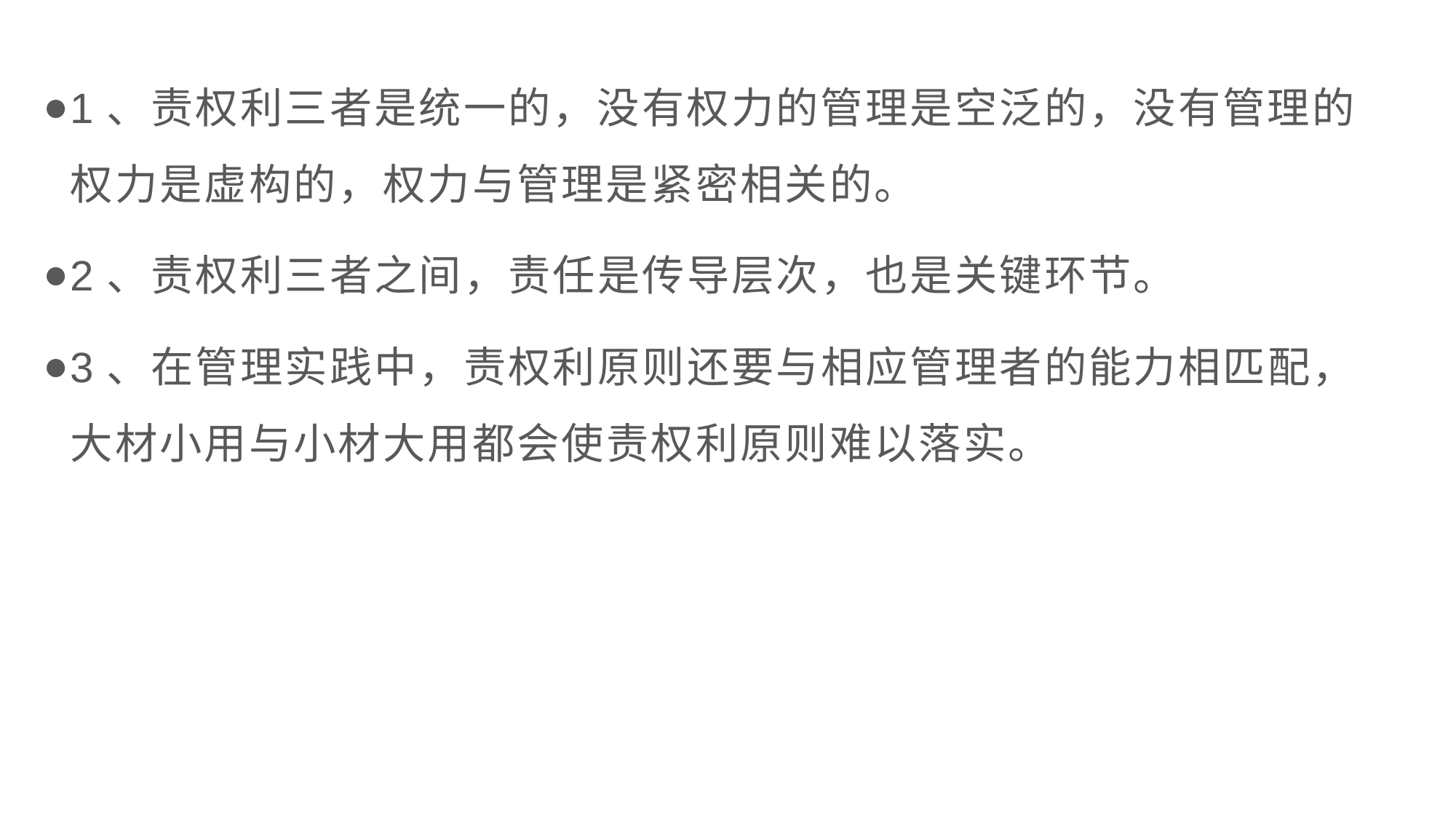

1、责权利三者是统一的，没有权力的管理是空泛的，没有管理的权力是虚构的，权力与管理是紧密相关的。
2、责权利三者之间，责任是传导层次，也是关键环节。
3、在管理实践中，责权利原则还要与相应管理者的能力相匹配，大材小用与小材大用都会使责权利原则难以落实。